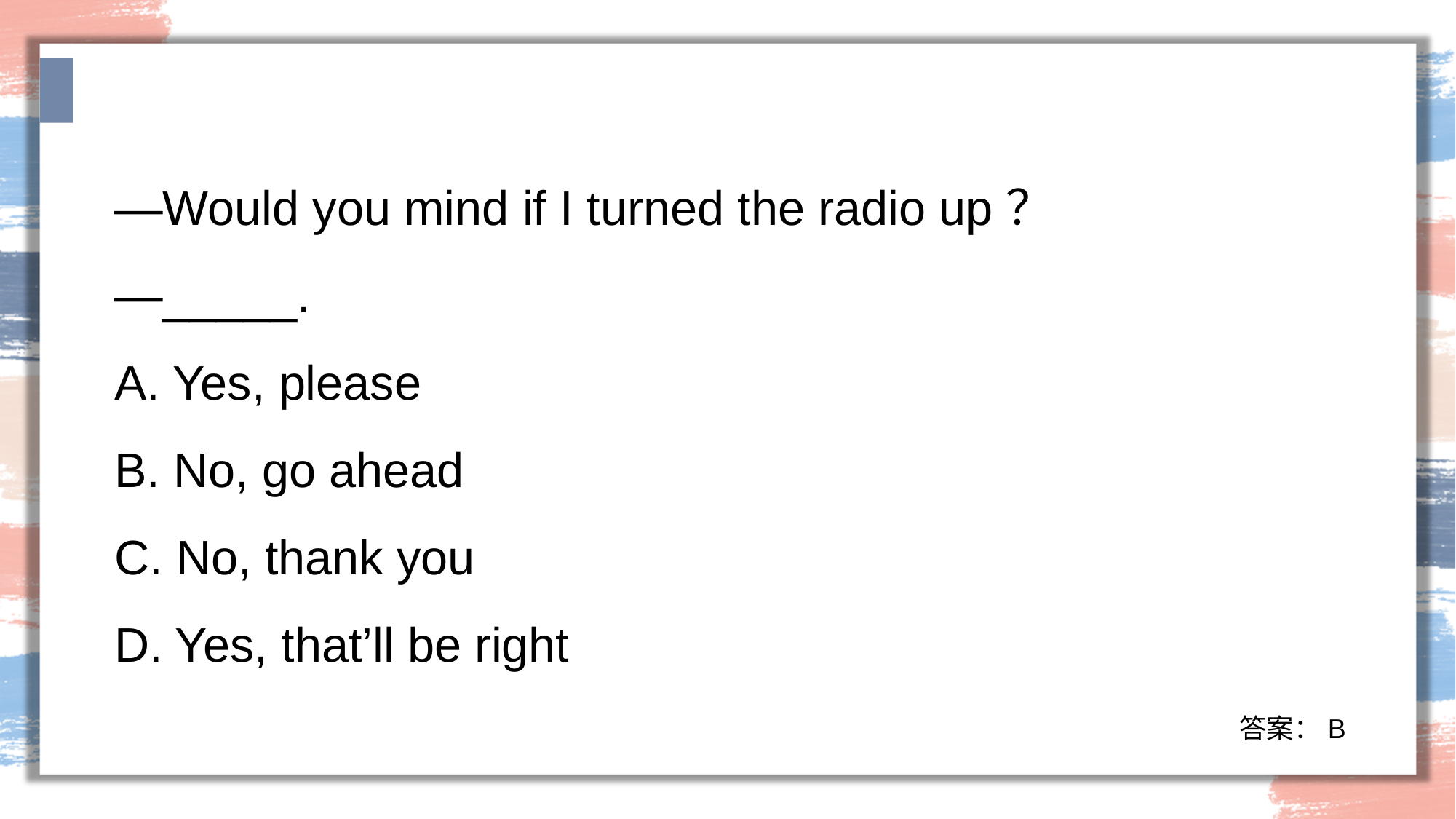

—Would you mind if I turned the radio up？
—_____.
A. Yes, please
B. No, go ahead
C. No, thank you
D. Yes, that’ll be right
答案：B